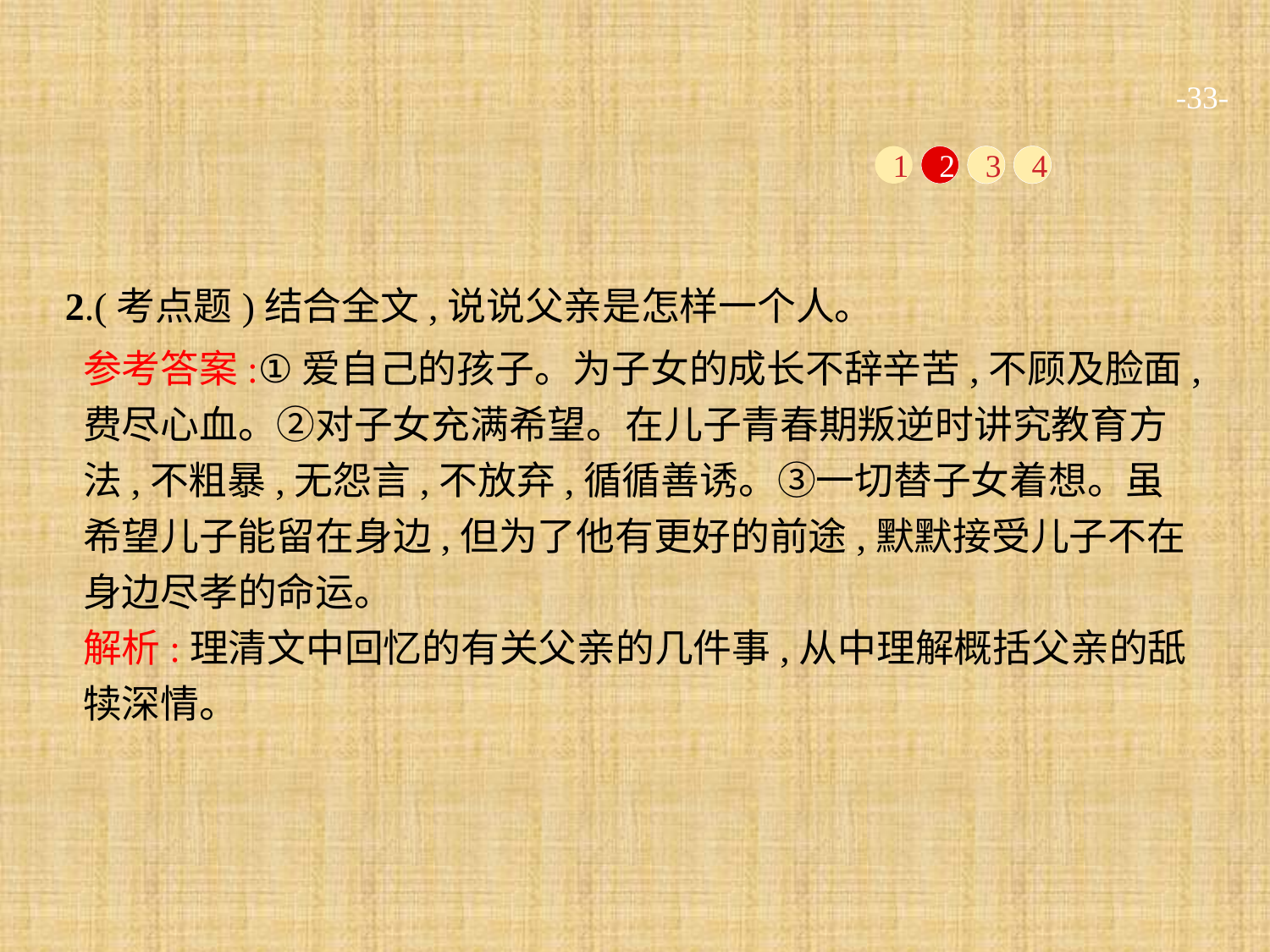

-33-
1
2
3
4
2.(考点题)结合全文,说说父亲是怎样一个人。
参考答案:①爱自己的孩子。为子女的成长不辞辛苦,不顾及脸面,费尽心血。②对子女充满希望。在儿子青春期叛逆时讲究教育方法,不粗暴,无怨言,不放弃,循循善诱。③一切替子女着想。虽希望儿子能留在身边,但为了他有更好的前途,默默接受儿子不在身边尽孝的命运。
解析:理清文中回忆的有关父亲的几件事,从中理解概括父亲的舐犊深情。